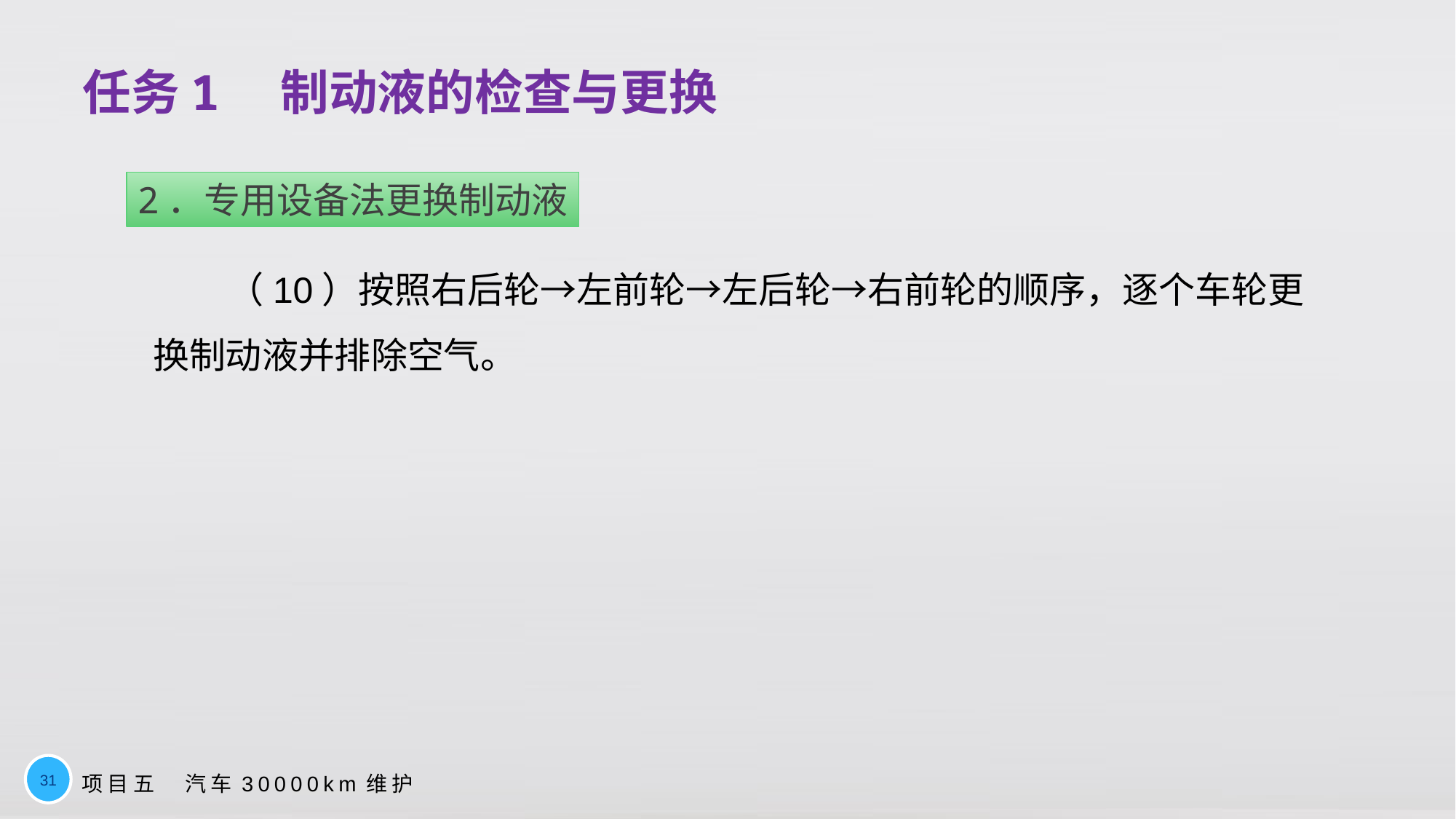

# 任务1　制动液的检查与更换
2．专用设备法更换制动液
（10）按照右后轮→左前轮→左后轮→右前轮的顺序，逐个车轮更换制动液并排除空气。
31